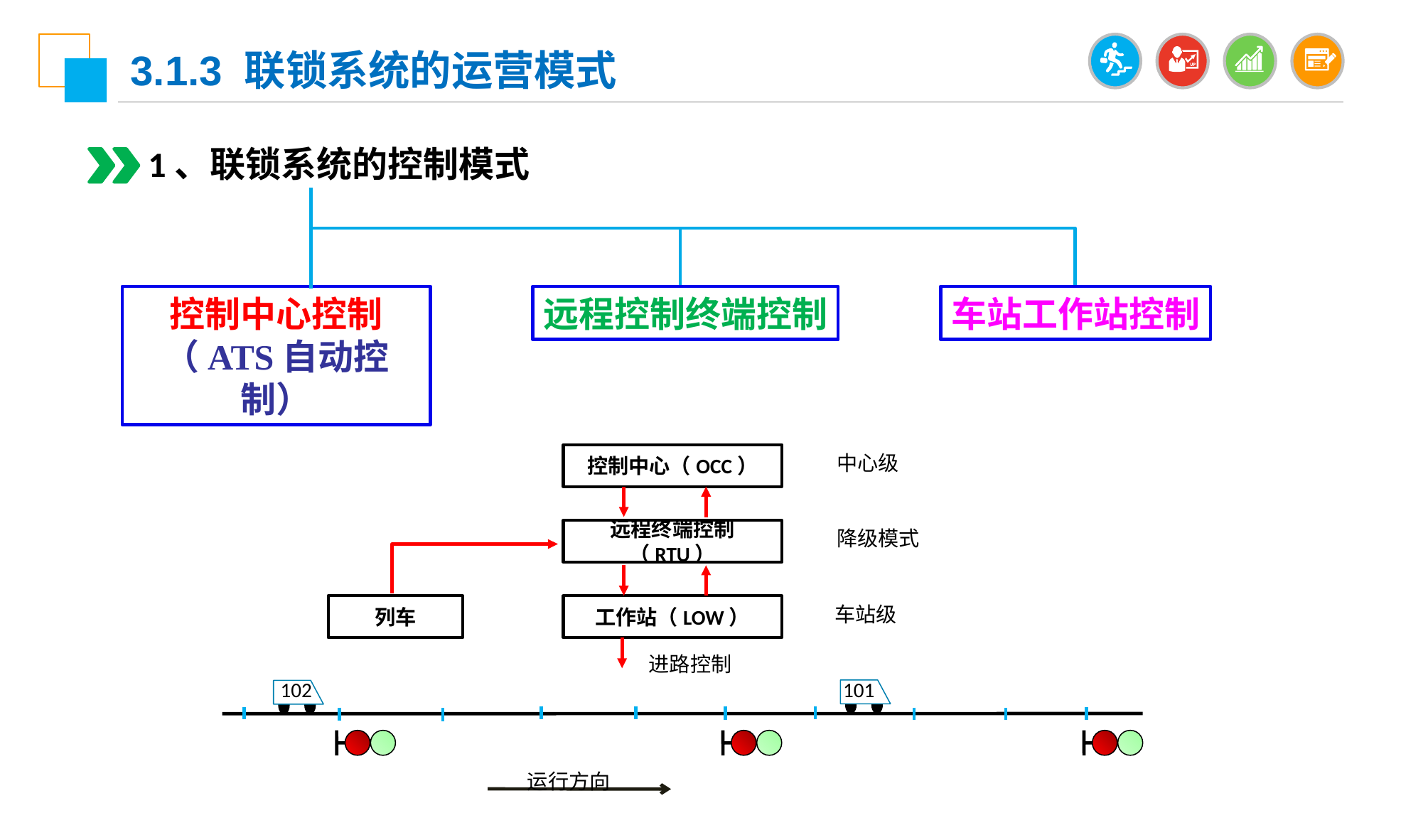

3.1.3 联锁系统的运营模式
1、联锁系统的控制模式

控制中心控制
（ATS自动控制）
远程控制终端控制
车站工作站控制
控制中心（OCC）
 中心级

远程终端控制（RTU）
 降级模式

列车
工作站（LOW）
车站级

 进路控制
102
101

 运行方向